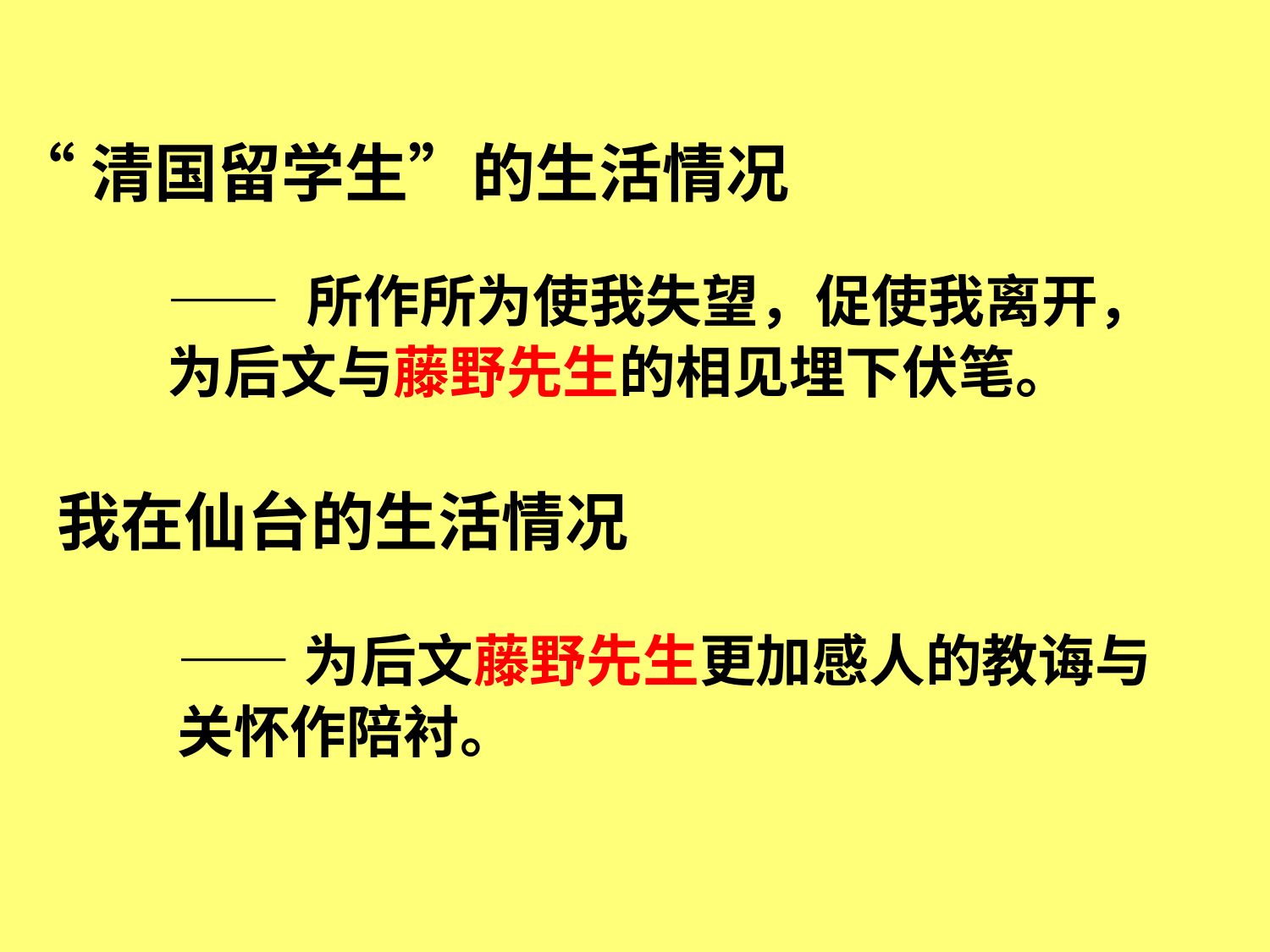

“清国留学生”的生活情况

—— 所作所为使我失望，促使我离开，为后文与藤野先生的相见埋下伏笔。
我在仙台的生活情况
——为后文藤野先生更加感人的教诲与关怀作陪衬。